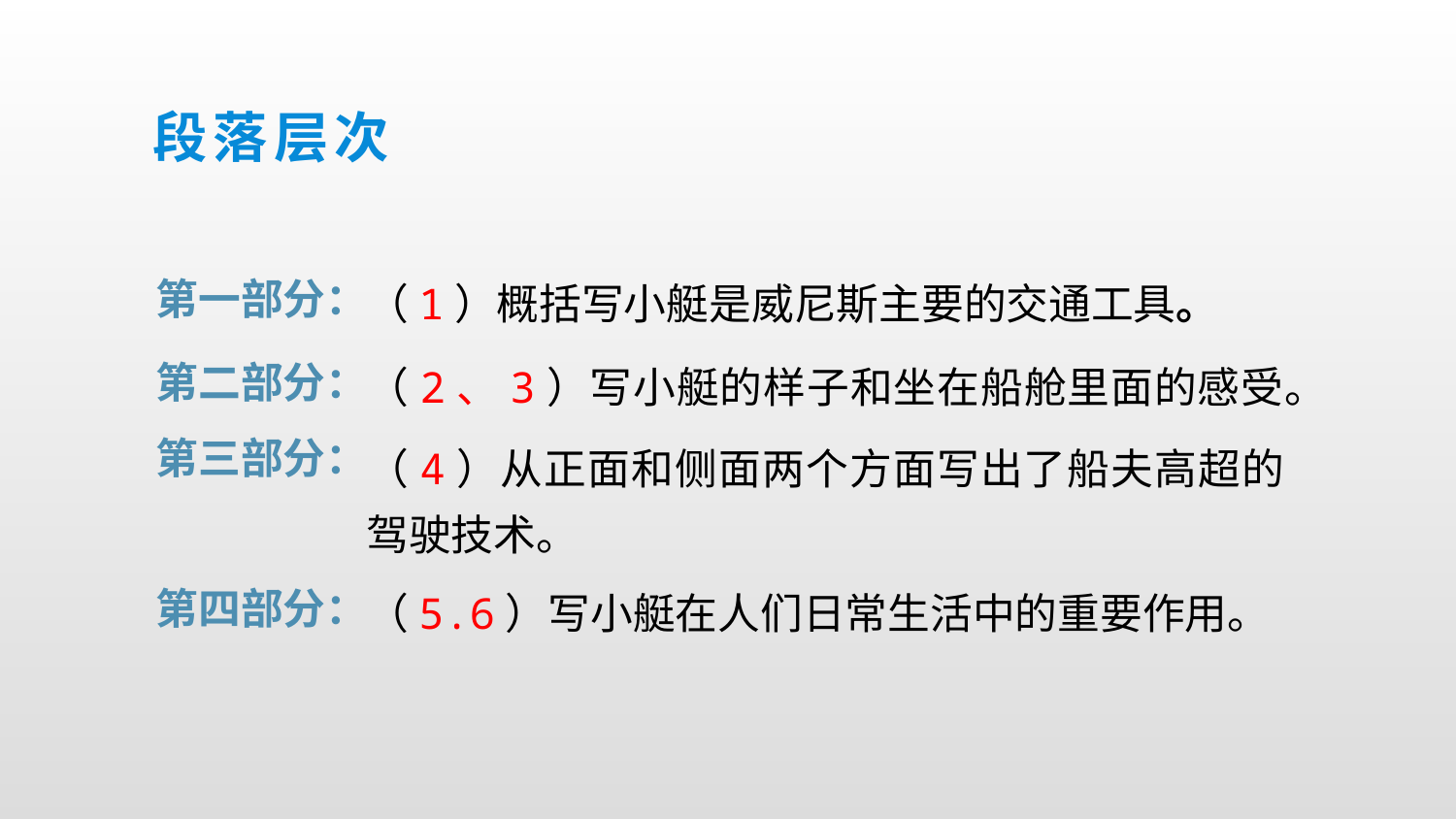

段落层次
（1）概括写小艇是威尼斯主要的交通工具。
第一部分：
（2、3）写小艇的样子和坐在船舱里面的感受。
第二部分：
（4）从正面和侧面两个方面写出了船夫高超的驾驶技术。
第三部分：
（5.6）写小艇在人们日常生活中的重要作用。
第四部分：